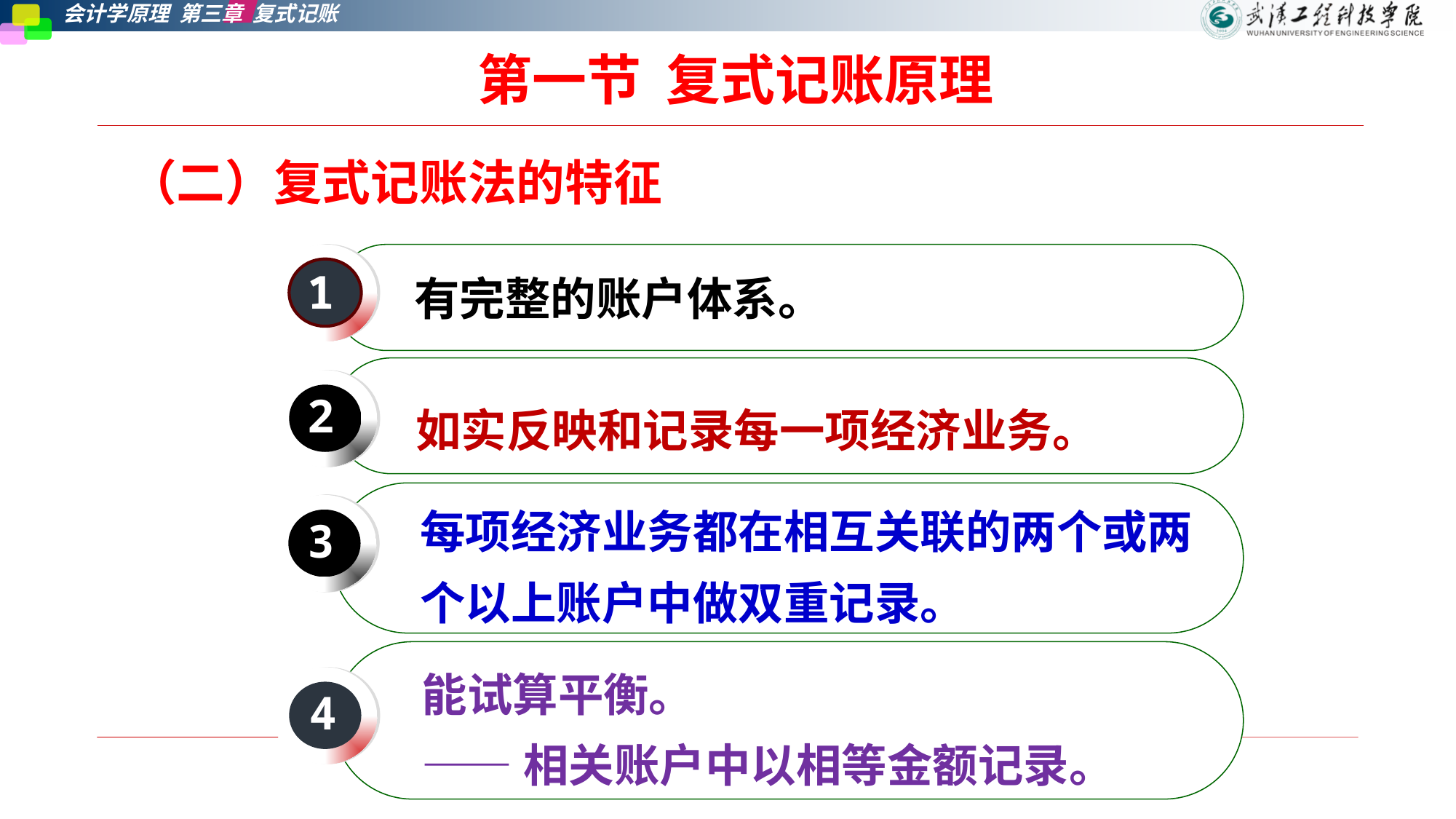

第一节  复式记账原理
（二）复式记账法的特征

有完整的账户体系。
1
如实反映和记录每一项经济业务。

2
每项经济业务都在相互关联的两个或两个以上账户中做双重记录。

3
能试算平衡。
——相关账户中以相等金额记录。

4